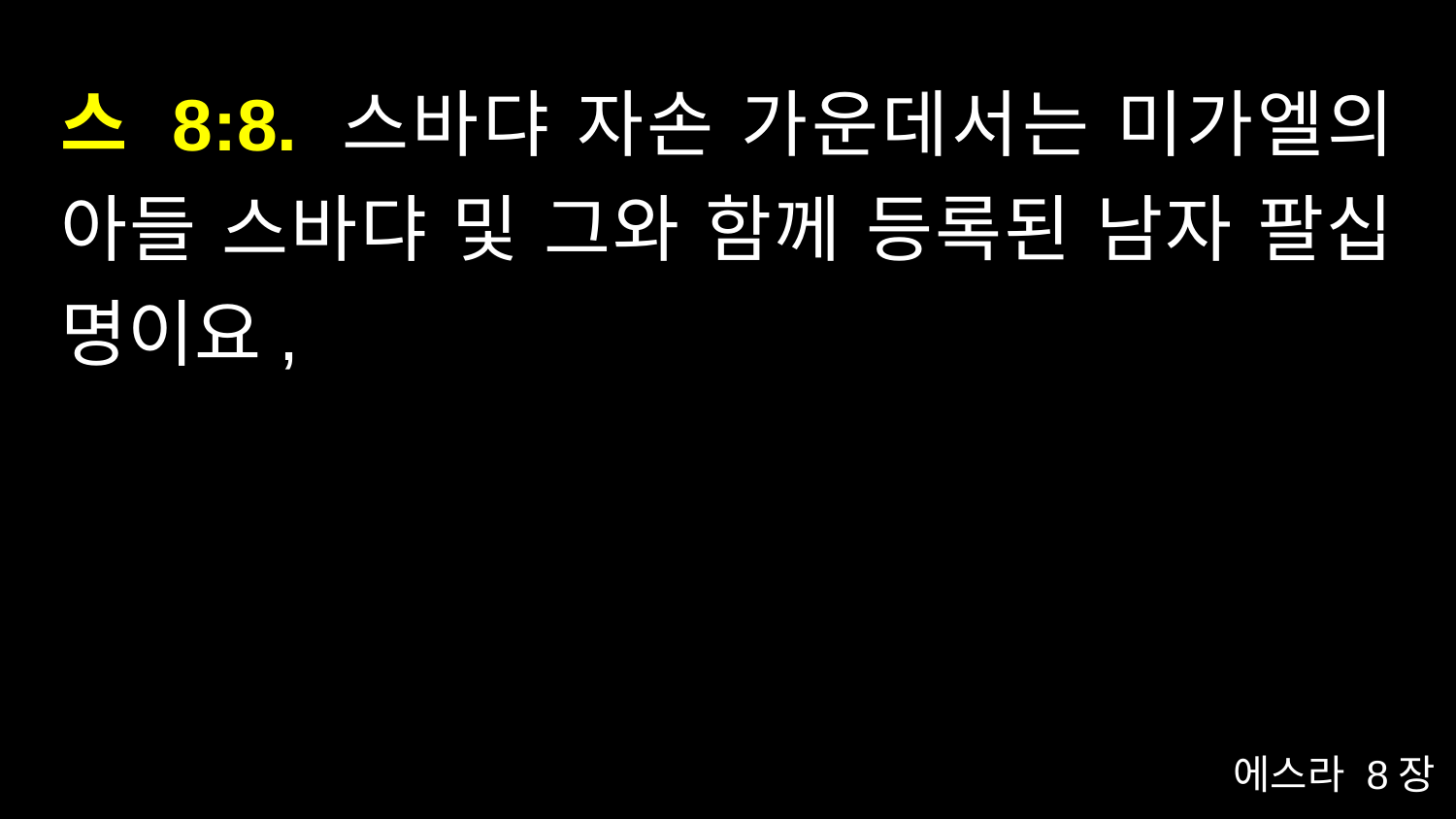

# 스 8:8. 스바댜 자손 가운데서는 미가엘의 아들 스바댜 및 그와 함께 등록된 남자 팔십 명이요,
에스라 8장